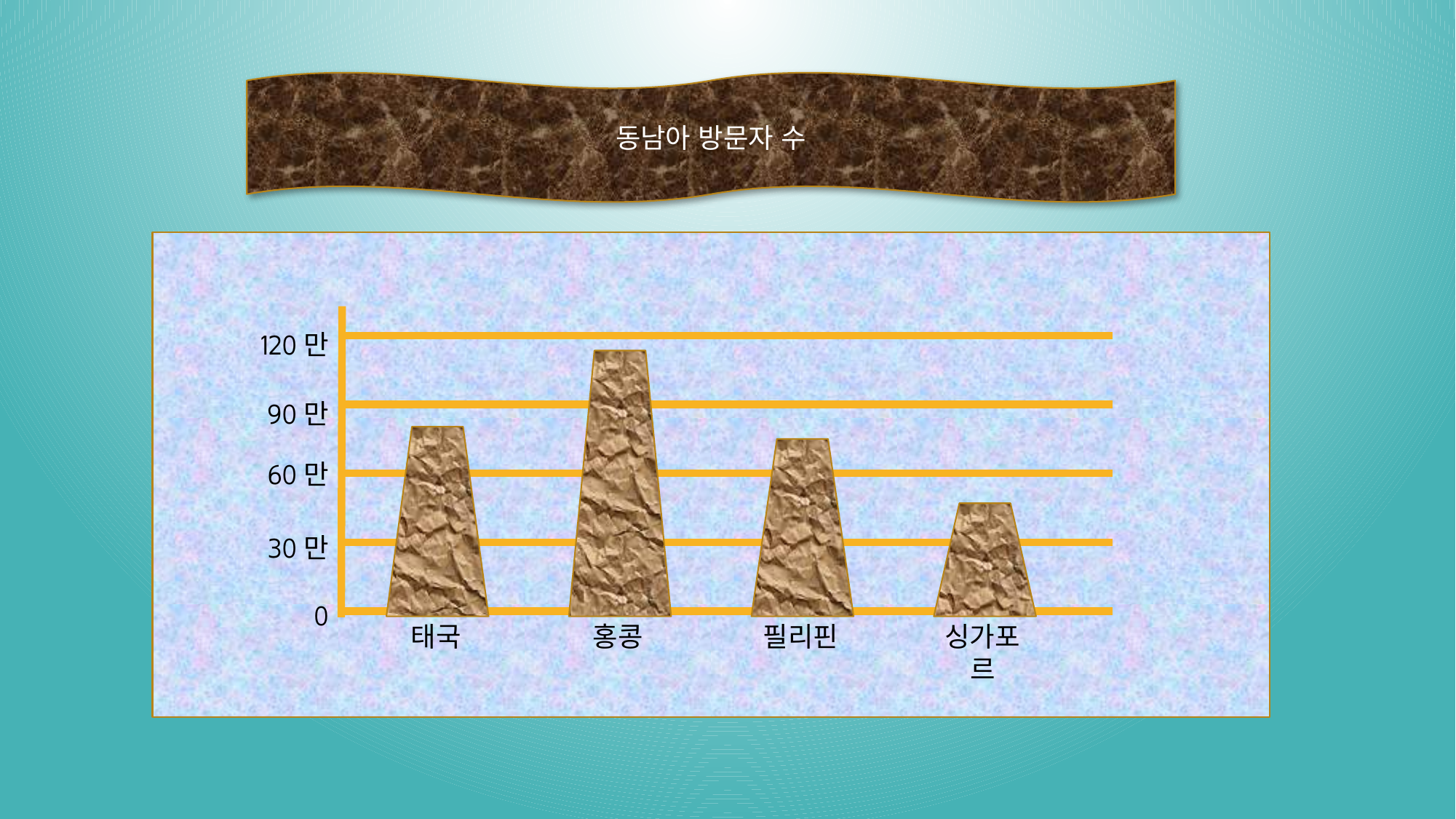

동남아 방문자 수

120만

90만

60만

30만
0
태국
홍콩
필리핀
싱가포르
4